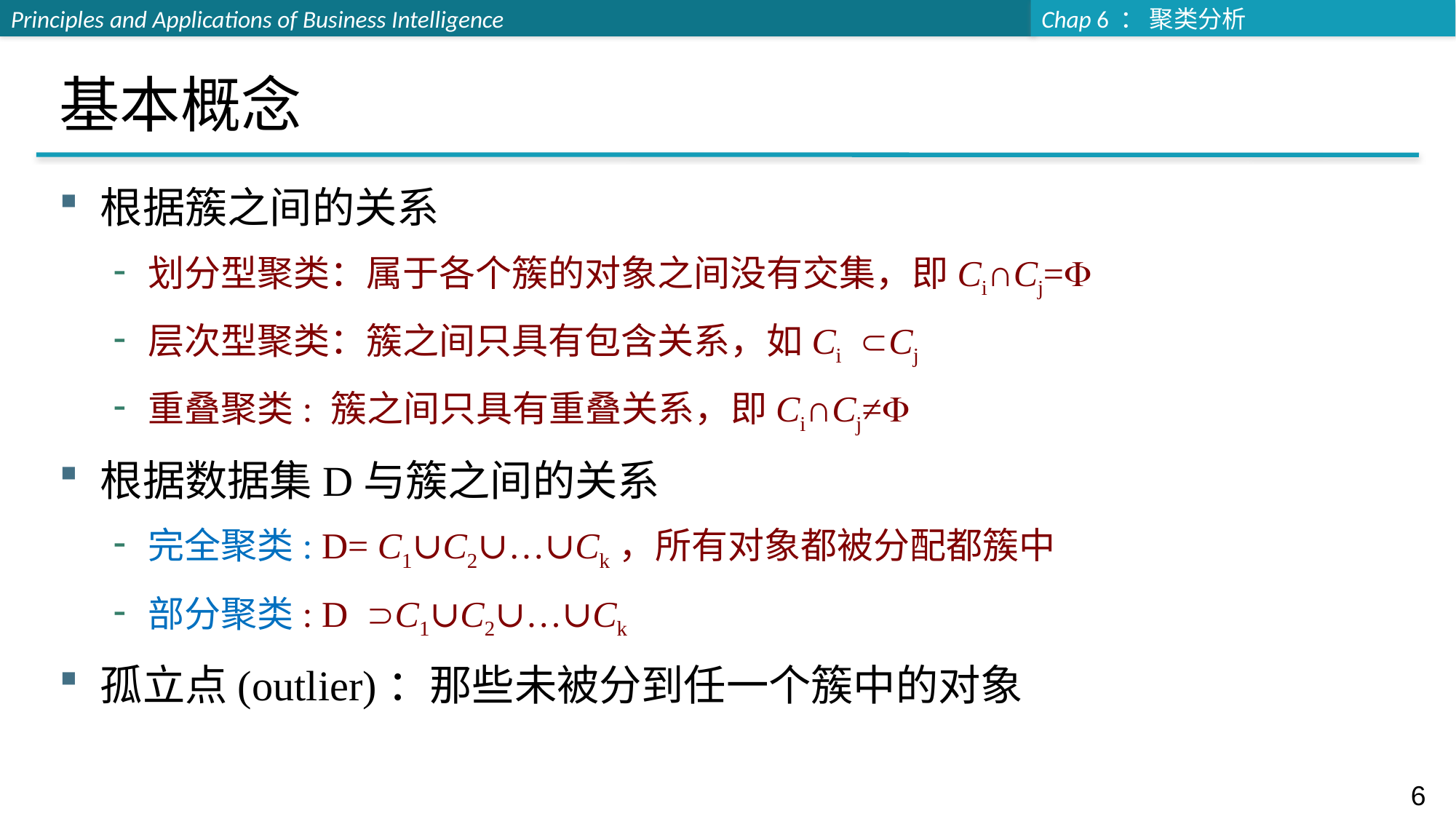

# 基本概念
根据簇之间的关系
划分型聚类：属于各个簇的对象之间没有交集，即Ci∩Cj=Φ
层次型聚类：簇之间只具有包含关系，如Ci ⊂Cj
重叠聚类: 簇之间只具有重叠关系，即Ci∩Cj≠Φ
根据数据集D与簇之间的关系
完全聚类: D= C1∪C2∪…∪Ck，所有对象都被分配都簇中
部分聚类: D ⊃C1∪C2∪…∪Ck
孤立点(outlier)：那些未被分到任一个簇中的对象